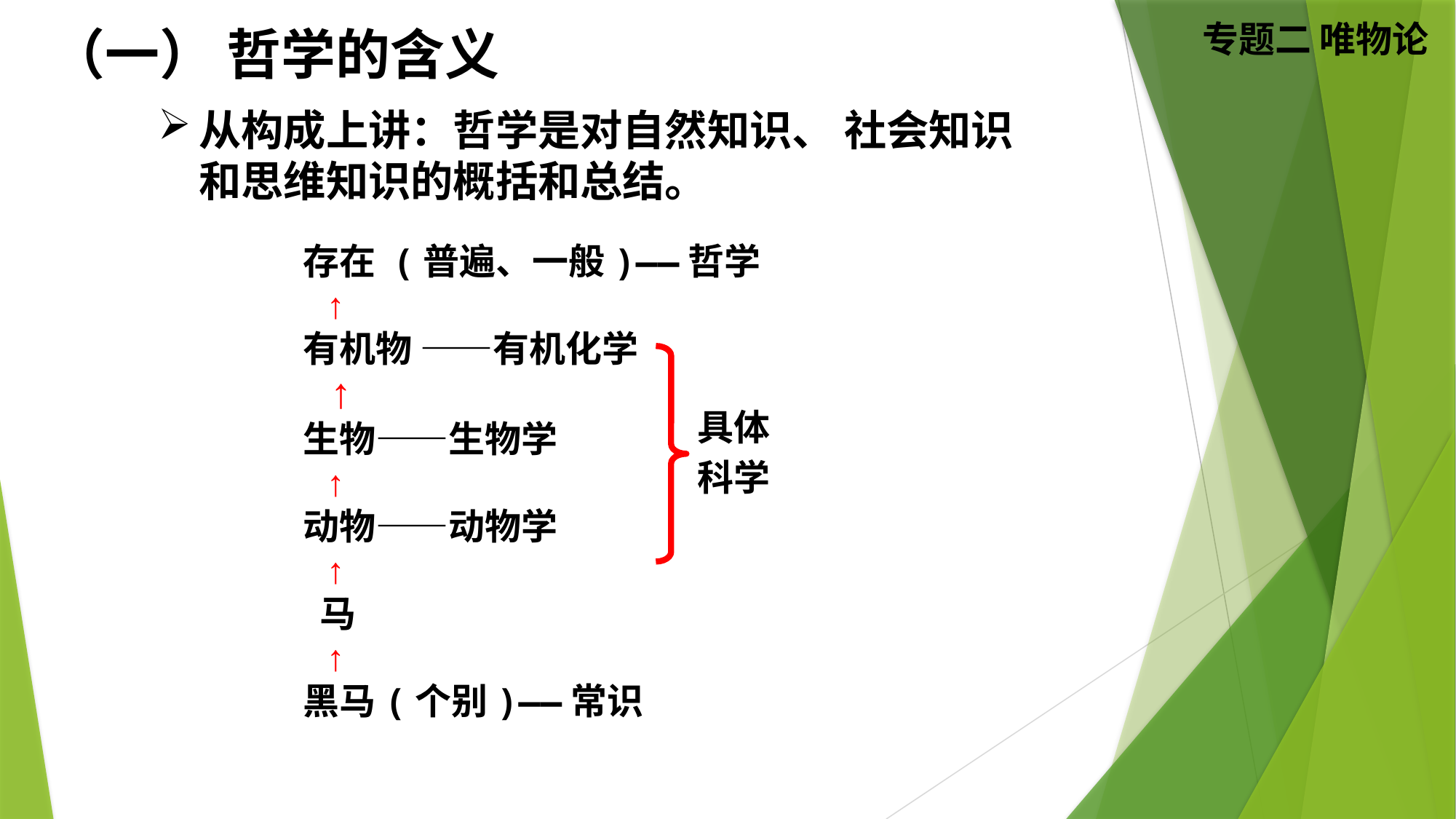

（一） 哲学的含义
从构成上讲：哲学是对自然知识、 社会知识和思维知识的概括和总结。
存在 (普遍、一般)——哲学
 ↑
有机物 ——有机化学

 ↑
生物——生物学
 ↑
动物——动物学
 ↑
 马
 ↑
黑马(个别)——常识
具体
科学